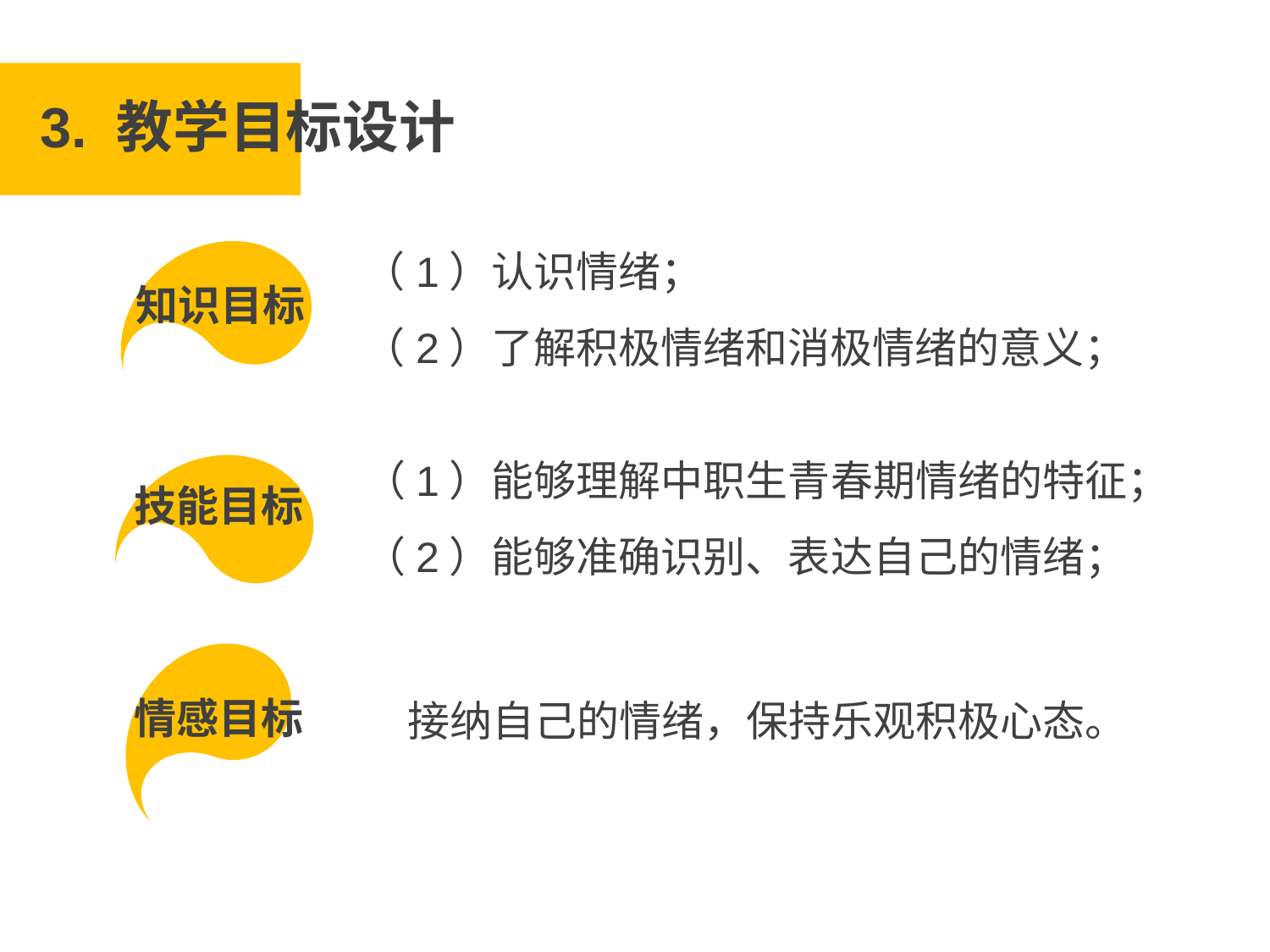

3. 教学目标设计

（1）认识情绪；
（2）了解积极情绪和消极情绪的意义；
知识目标

（1）能够理解中职生青春期情绪的特征；
（2）能够准确识别、表达自己的情绪；
技能目标

情感目标
接纳自己的情绪，保持乐观积极心态。